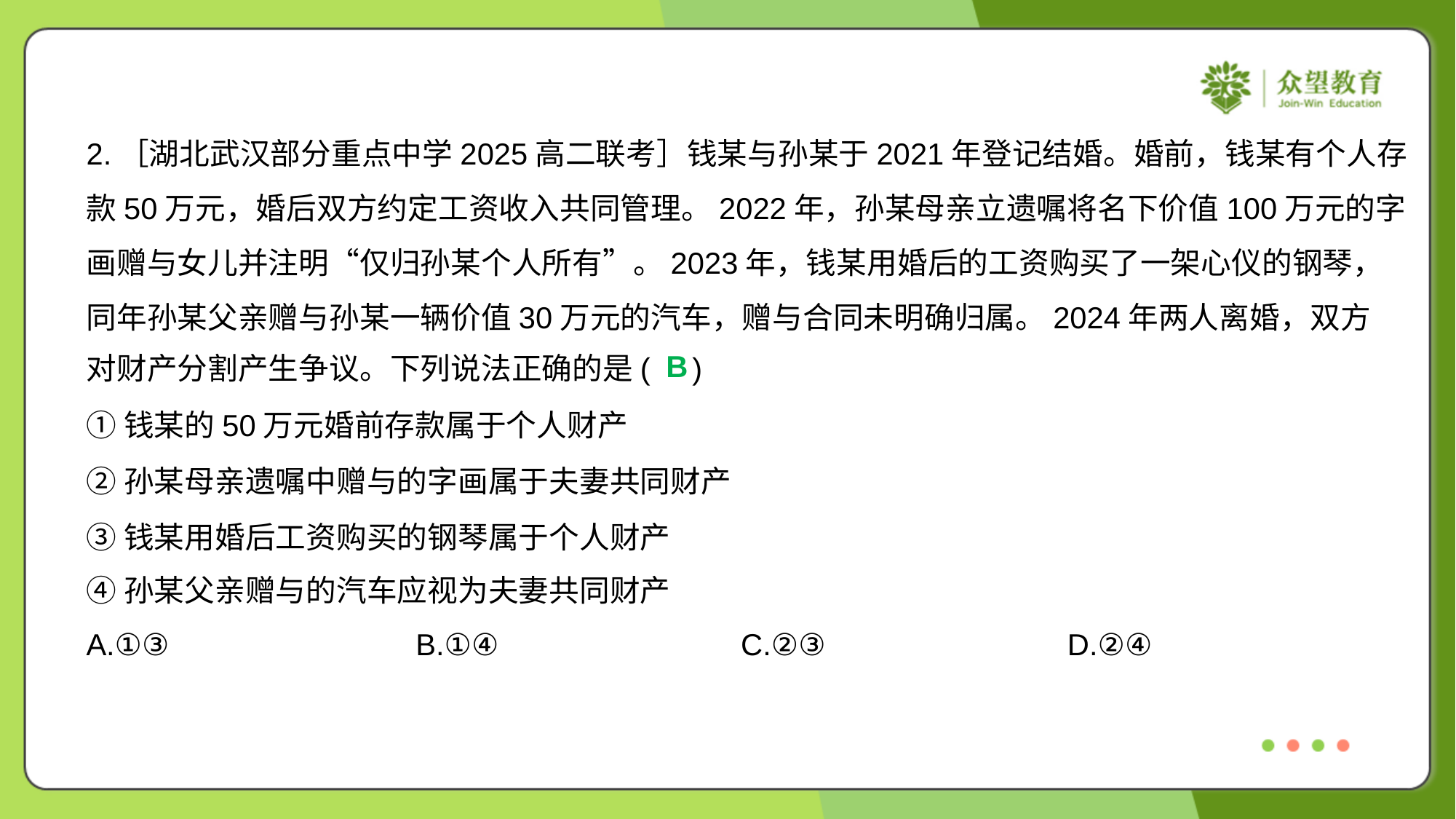

2.［湖北武汉部分重点中学2025高二联考］钱某与孙某于2021年登记结婚。婚前，钱某有个人存
款50万元，婚后双方约定工资收入共同管理。2022年，孙某母亲立遗嘱将名下价值100万元的字
画赠与女儿并注明“仅归孙某个人所有”。2023年，钱某用婚后的工资购买了一架心仪的钢琴，
同年孙某父亲赠与孙某一辆价值30万元的汽车，赠与合同未明确归属。2024年两人离婚，双方
对财产分割产生争议。下列说法正确的是(     )
B
①钱某的50万元婚前存款属于个人财产
②孙某母亲遗嘱中赠与的字画属于夫妻共同财产
③钱某用婚后工资购买的钢琴属于个人财产
④孙某父亲赠与的汽车应视为夫妻共同财产
A.①③	B.①④	C.②③	D.②④